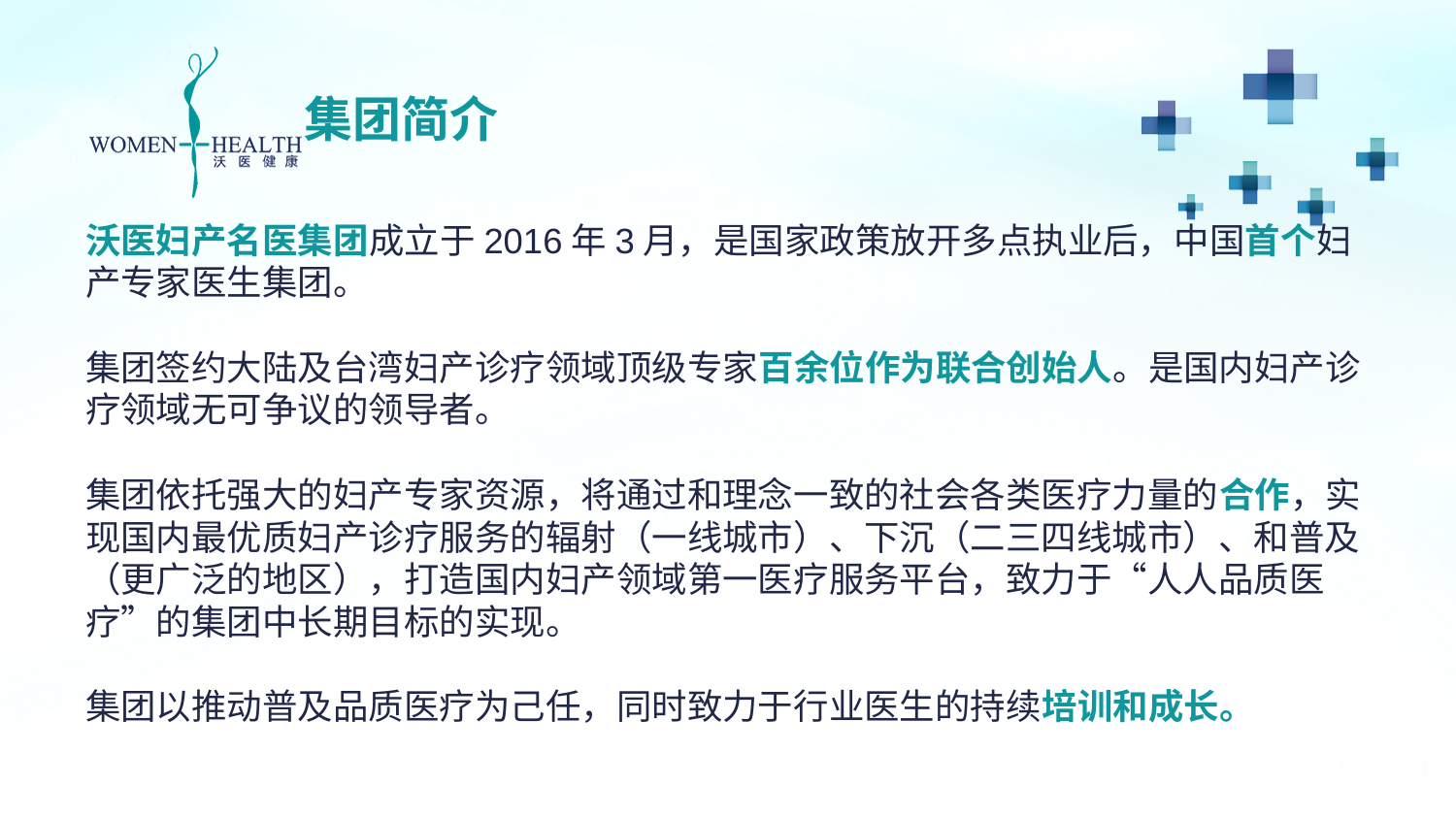

集团简介
沃医妇产名医集团成立于2016年3月，是国家政策放开多点执业后，中国首个妇产专家医生集团。

集团签约大陆及台湾妇产诊疗领域顶级专家百余位作为联合创始人。是国内妇产诊疗领域无可争议的领导者。

集团依托强大的妇产专家资源，将通过和理念一致的社会各类医疗力量的合作，实现国内最优质妇产诊疗服务的辐射（一线城市）、下沉（二三四线城市）、和普及（更广泛的地区），打造国内妇产领域第一医疗服务平台，致力于“人人品质医疗”的集团中长期目标的实现。

集团以推动普及品质医疗为己任，同时致力于行业医生的持续培训和成长。